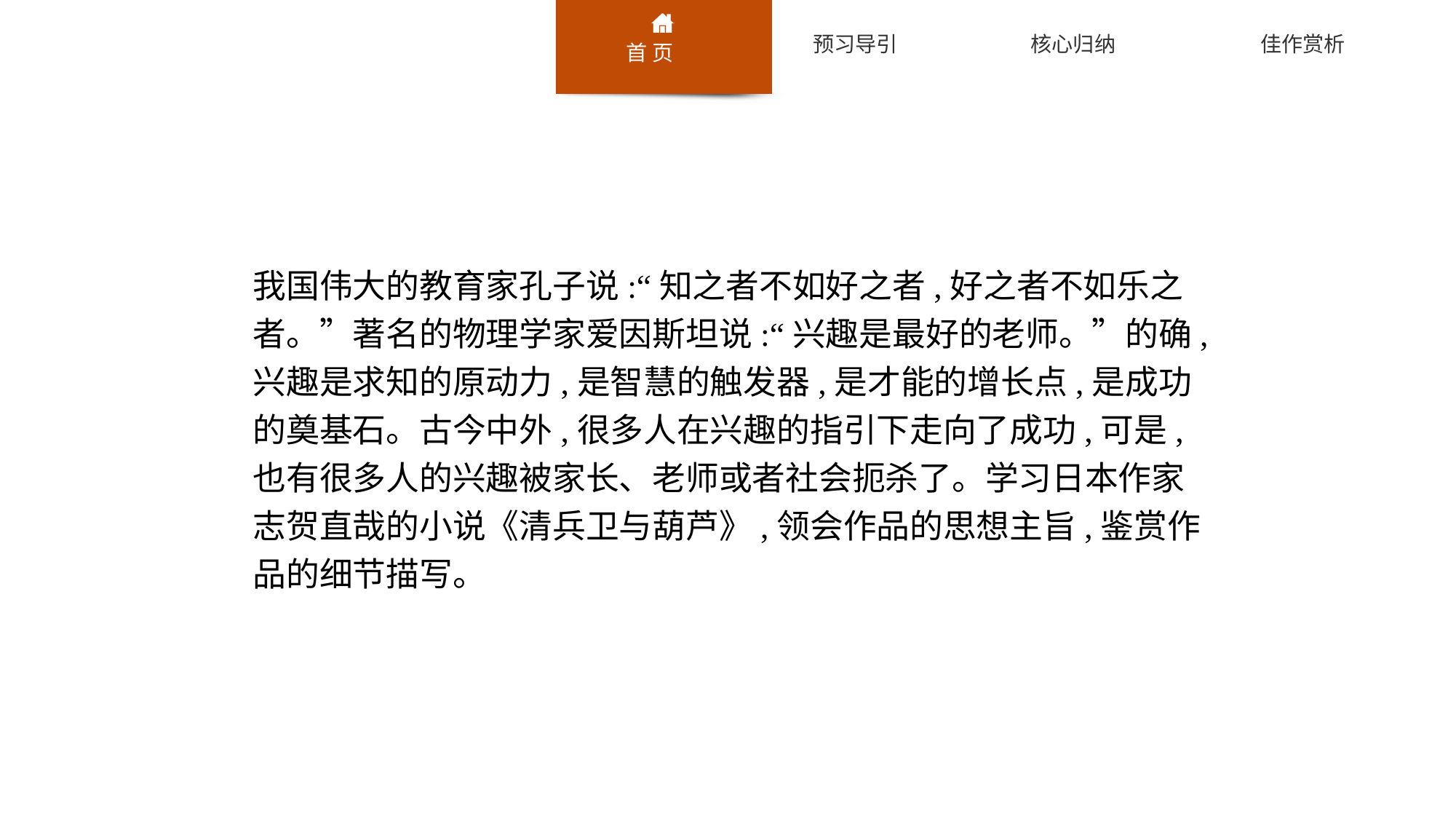

我国伟大的教育家孔子说:“知之者不如好之者,好之者不如乐之者。”著名的物理学家爱因斯坦说:“兴趣是最好的老师。”的确,兴趣是求知的原动力,是智慧的触发器,是才能的增长点,是成功的奠基石。古今中外,很多人在兴趣的指引下走向了成功,可是,也有很多人的兴趣被家长、老师或者社会扼杀了。学习日本作家志贺直哉的小说《清兵卫与葫芦》,领会作品的思想主旨,鉴赏作品的细节描写。